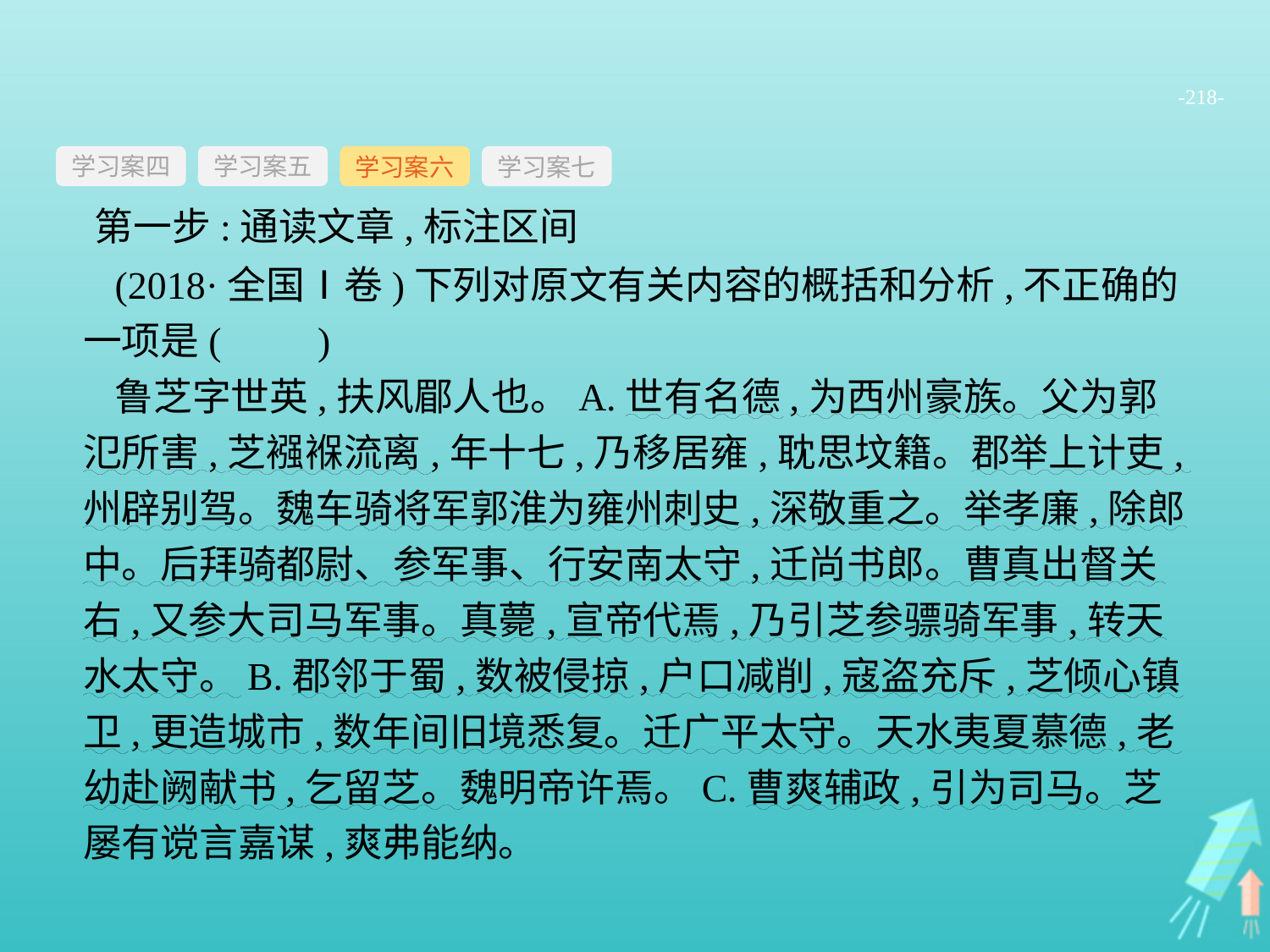

-218-
学习案四
学习案六
学习案七
学习案五
第一步:通读文章,标注区间
(2018·全国Ⅰ卷)下列对原文有关内容的概括和分析,不正确的一项是(　　)
鲁芝字世英,扶风郿人也。A.世有名德,为西州豪族。父为郭氾所害,芝襁褓流离,年十七,乃移居雍,耽思坟籍。郡举上计吏,州辟别驾。魏车骑将军郭淮为雍州刺史,深敬重之。举孝廉,除郎中。后拜骑都尉、参军事、行安南太守,迁尚书郎。曹真出督关右,又参大司马军事。真薨,宣帝代焉,乃引芝参骠骑军事,转天水太守。B.郡邻于蜀,数被侵掠,户口减削,寇盗充斥,芝倾心镇卫,更造城市,数年间旧境悉复。迁广平太守。天水夷夏慕德,老幼赴阙献书,乞留芝。魏明帝许焉。C.曹爽辅政,引为司马。芝屡有谠言嘉谋,爽弗能纳。